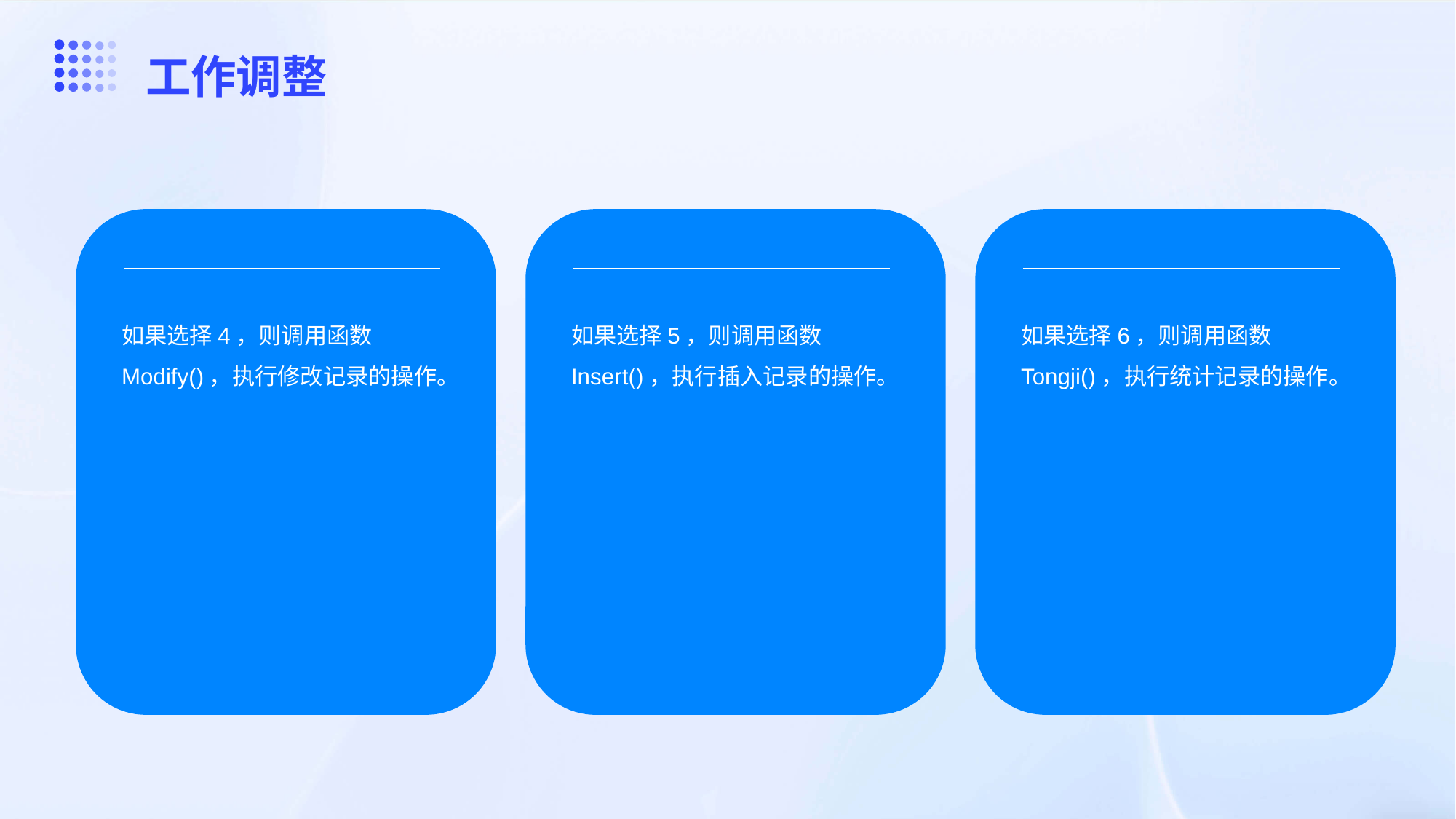

工作调整

如果选择4，则调用函数Modify()，执行修改记录的操作。
如果选择5，则调用函数Insert()，执行插入记录的操作。
如果选择6，则调用函数Tongji()，执行统计记录的操作。